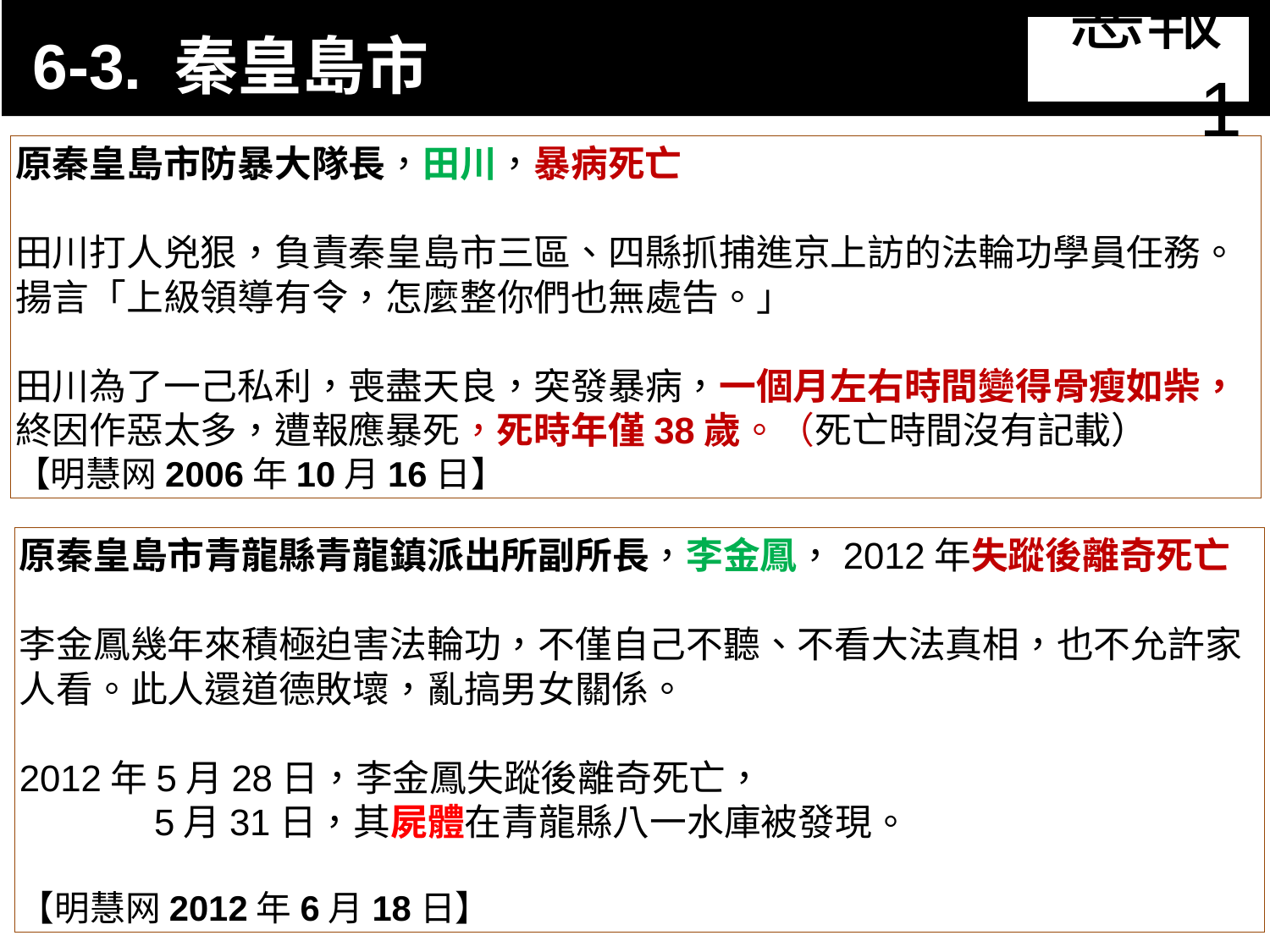

6-3. 秦皇島市
惡報1
11-3. XX市官員惡報實例
原秦皇島市防暴大隊長，田川，暴病死亡

田川打人兇狠，負責秦皇島市三區、四縣抓捕進京上訪的法輪功學員任務。揚言「上級領導有令，怎麼整你們也無處告。」

田川為了一己私利，喪盡天良，突發暴病，一個月左右時間變得骨瘦如柴，終因作惡太多，遭報應暴死，死時年僅38歲。（死亡時間沒有記載）
【明慧网2006年10月16日】
原秦皇島市青龍縣青龍鎮派出所副所長，李金鳳，2012年失蹤後離奇死亡

李金鳳幾年來積極迫害法輪功，不僅自己不聽、不看大法真相，也不允許家人看。此人還道德敗壞，亂搞男女關係。

2012年5月28日，李金鳳失蹤後離奇死亡，
             5月31日，其屍體在青龍縣八一水庫被發現。

【明慧网2012年6月18日】